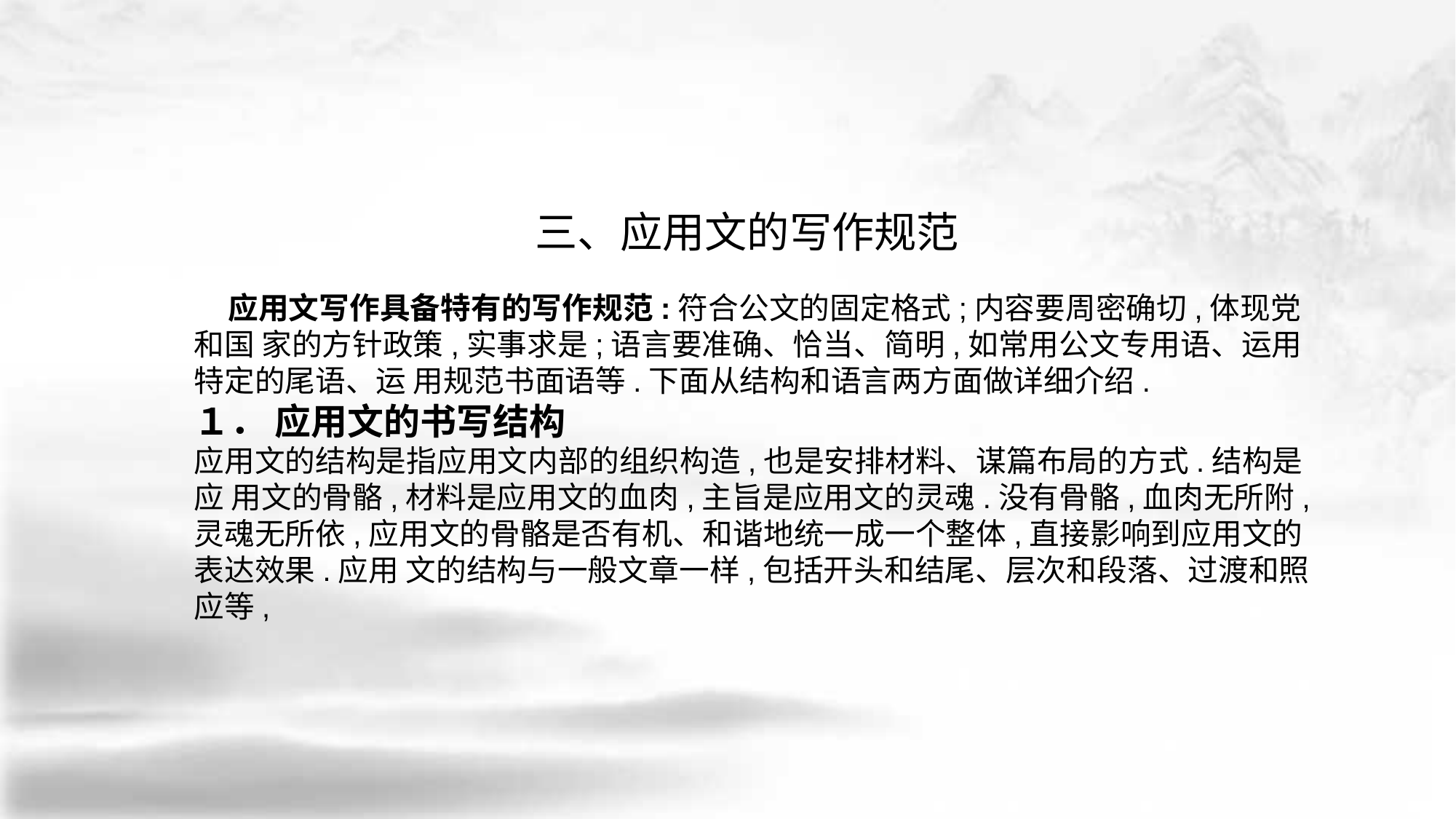

三、应用文的写作规范

    应用文写作具备特有的写作规范:符合公文的固定格式;内容要周密确切,体现党和国 家的方针政策,实事求是;语言要准确、恰当、简明,如常用公文专用语、运用特定的尾语、运 用规范书面语等.下面从结构和语言两方面做详细介绍.
１． 应用文的书写结构
应用文的结构是指应用文内部的组织构造,也是安排材料、谋篇布局的方式.结构是应 用文的骨骼,材料是应用文的血肉,主旨是应用文的灵魂.没有骨骼,血肉无所附,灵魂无所依,应用文的骨骼是否有机、和谐地统一成一个整体,直接影响到应用文的表达效果.应用 文的结构与一般文章一样,包括开头和结尾、层次和段落、过渡和照应等,